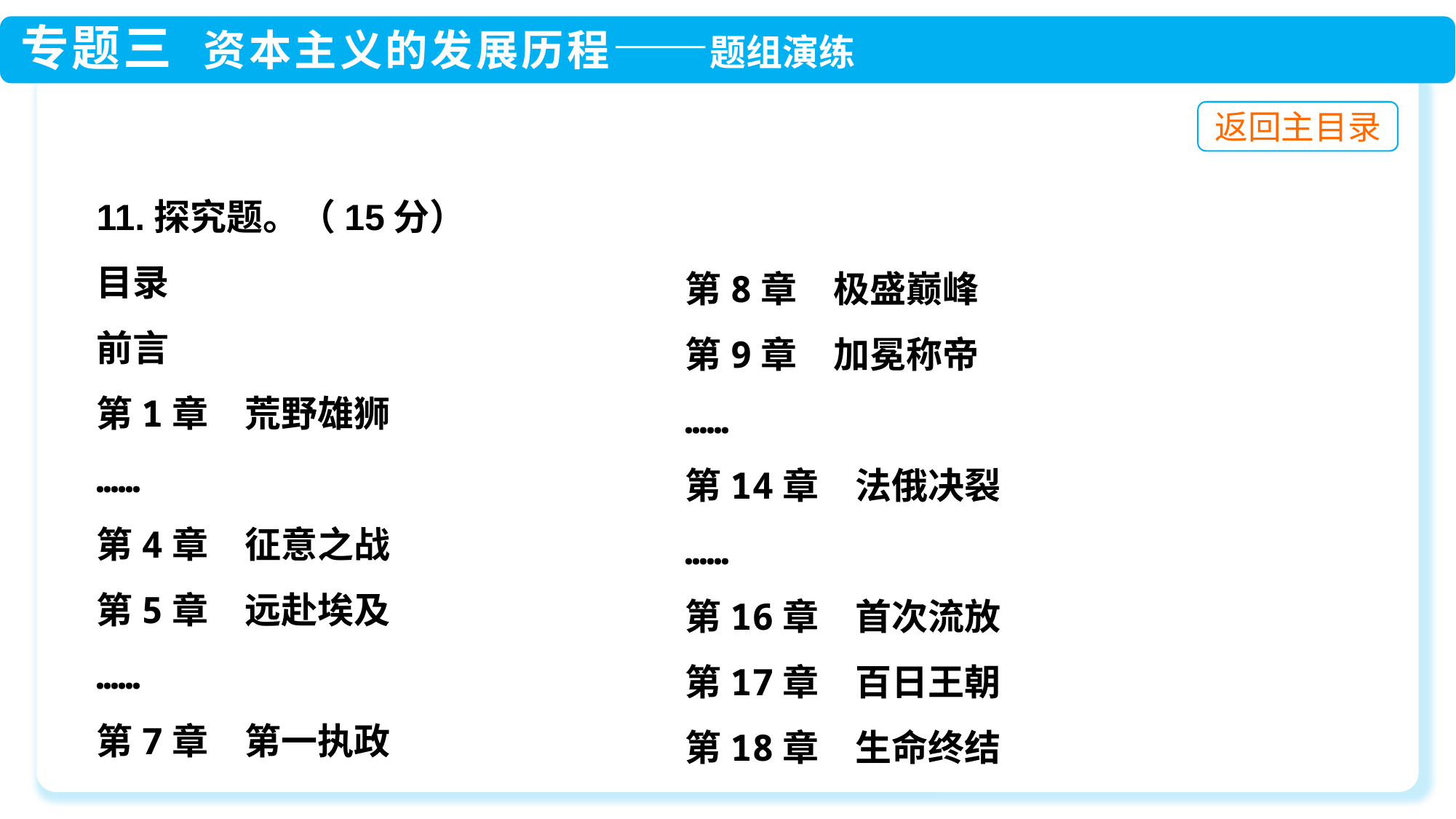

11.探究题。（15分）
目录
前言
第1章　荒野雄狮
……
第4章　征意之战
第5章　远赴埃及
……
第7章　第一执政
第8章　极盛巅峰
第9章　加冕称帝
……
第14章　法俄决裂
……
第16章　首次流放
第17章　百日王朝
第18章　生命终结